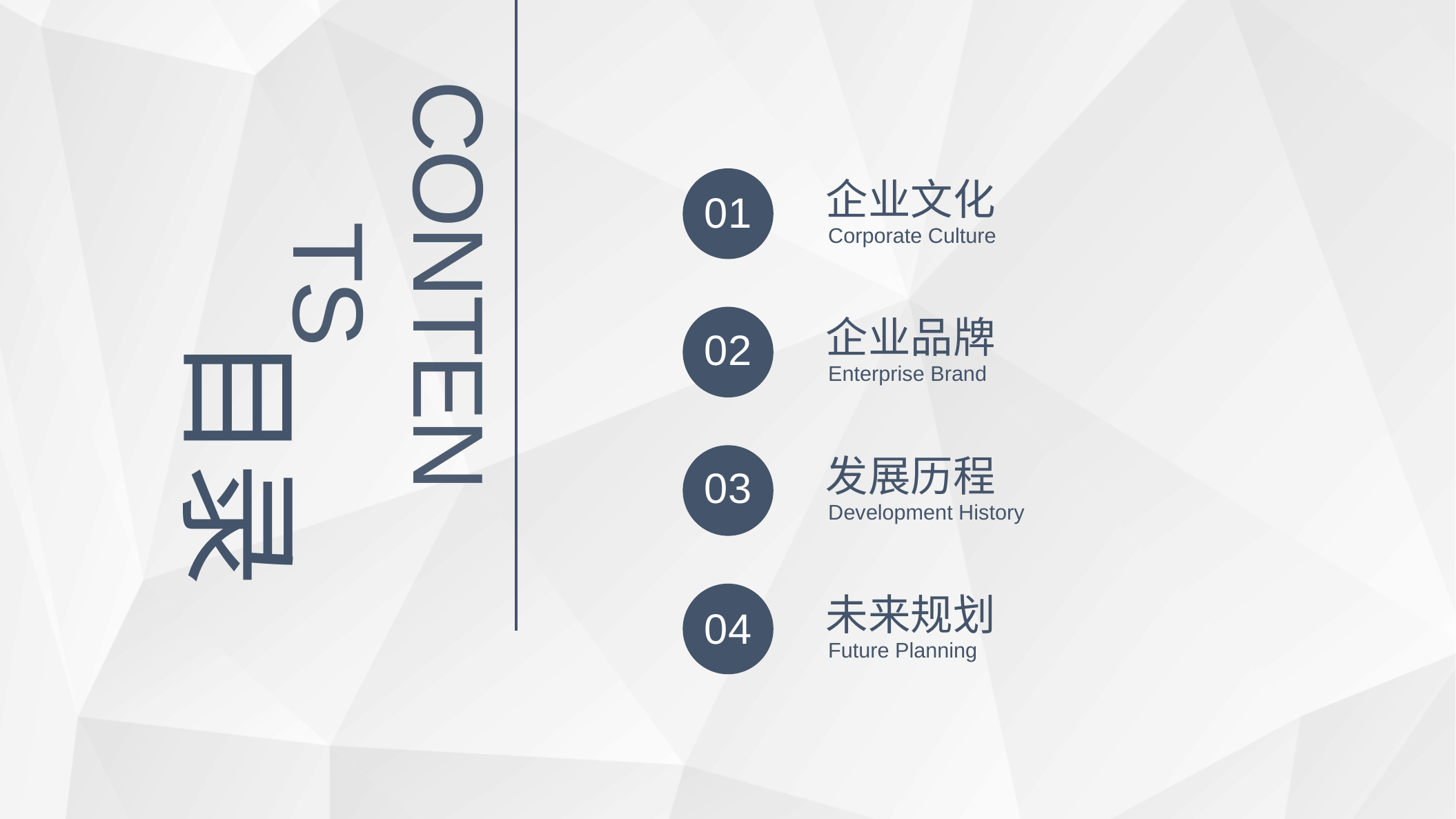

企业文化

01
Corporate Culture
CONTENTS
企业品牌

02
Enterprise Brand
目录
发展历程

03
Development History
未来规划

04
Future Planning